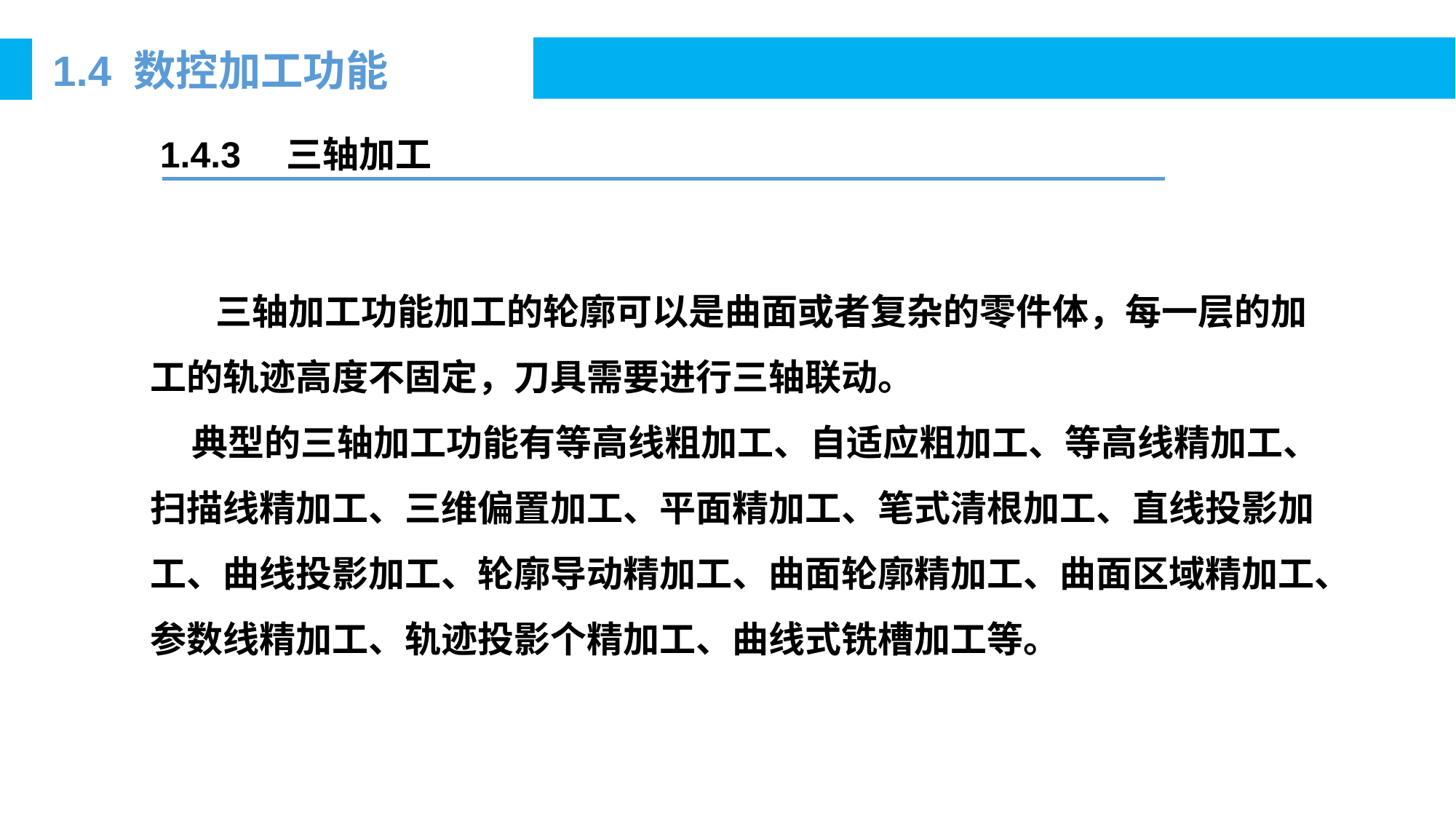

1.4 数控加工功能
1.4.3　三轴加工
       三轴加工功能加工的轮廓可以是曲面或者复杂的零件体，每一层的加工的轨迹高度不固定，刀具需要进行三轴联动。
    典型的三轴加工功能有等高线粗加工、自适应粗加工、等高线精加工、扫描线精加工、三维偏置加工、平面精加工、笔式清根加工、直线投影加工、曲线投影加工、轮廓导动精加工、曲面轮廓精加工、曲面区域精加工、参数线精加工、轨迹投影个精加工、曲线式铣槽加工等。